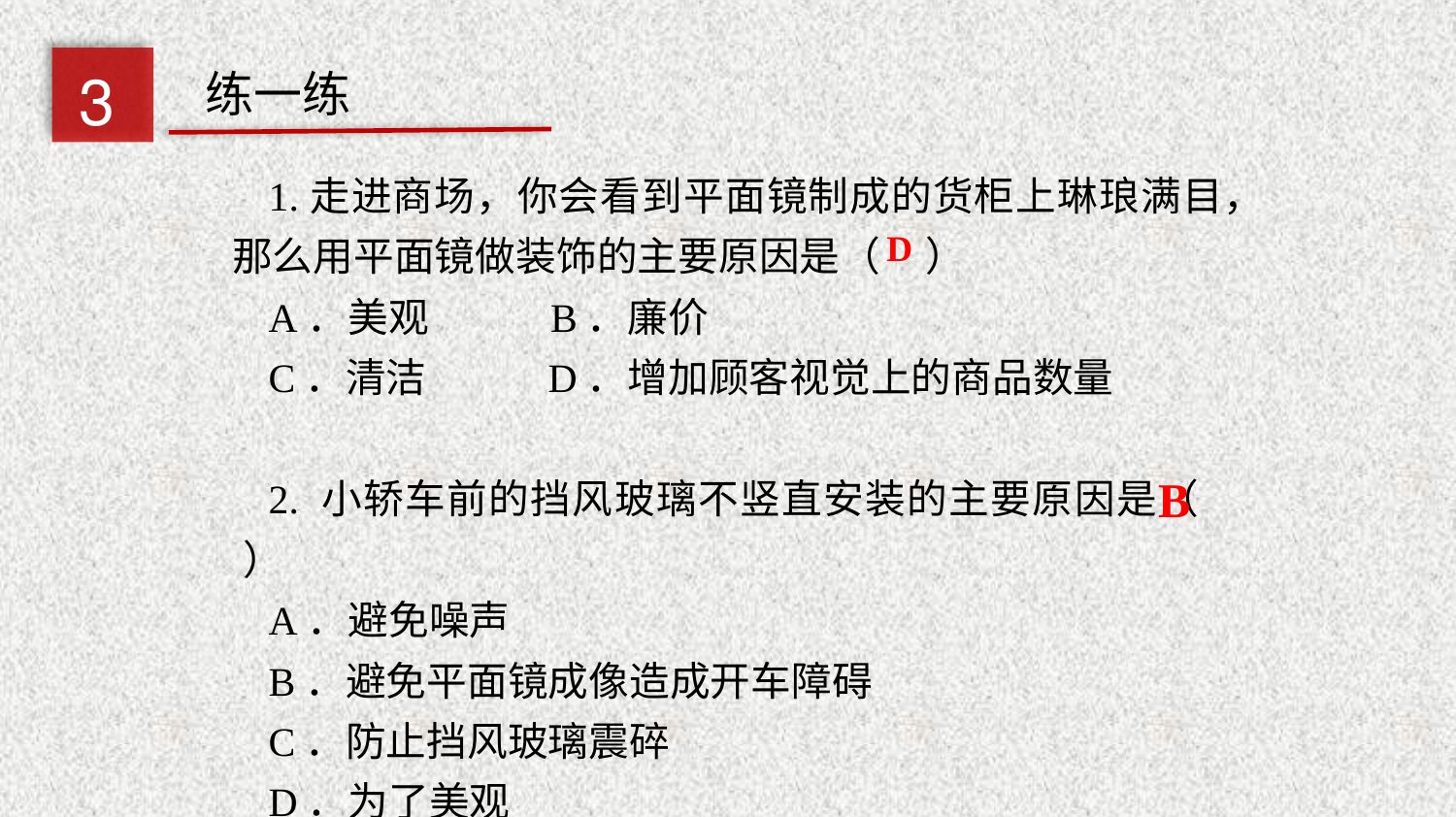

3
练一练
1.走进商场，你会看到平面镜制成的货柜上琳琅满目，那么用平面镜做装饰的主要原因是（    ）
A．美观          B．廉价
C．清洁          D．增加顾客视觉上的商品数量

2. 小轿车前的挡风玻璃不竖直安装的主要原因是（    ）
A．避免噪声
B．避免平面镜成像造成开车障碍
C．防止挡风玻璃震碎
D．为了美观
D
B